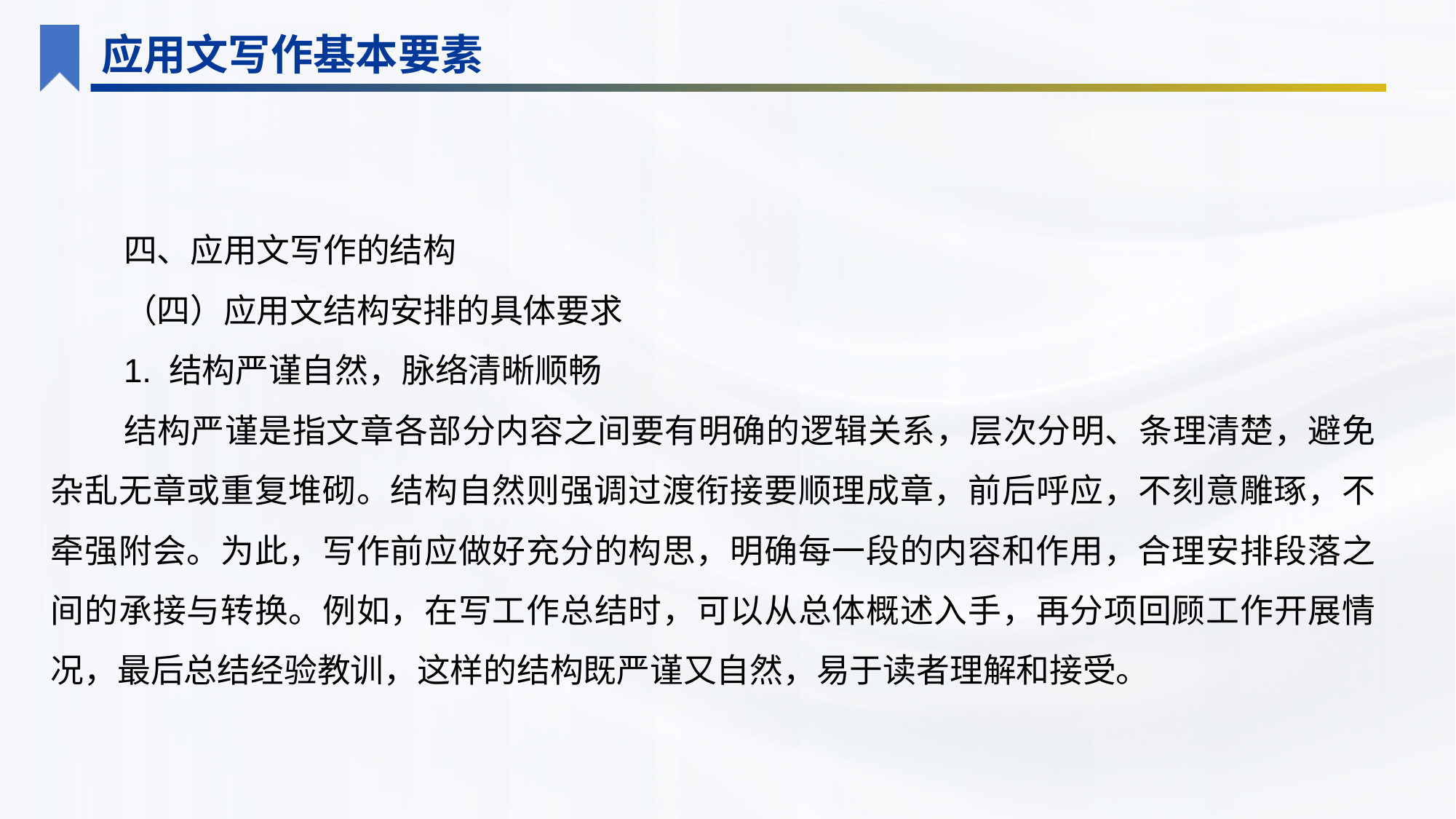

应用文写作基本要素
四、应用文写作的结构
（四）应用文结构安排的具体要求
1. 结构严谨自然，脉络清晰顺畅
结构严谨是指文章各部分内容之间要有明确的逻辑关系，层次分明、条理清楚，避免杂乱无章或重复堆砌。结构自然则强调过渡衔接要顺理成章，前后呼应，不刻意雕琢，不牵强附会。为此，写作前应做好充分的构思，明确每一段的内容和作用，合理安排段落之间的承接与转换。例如，在写工作总结时，可以从总体概述入手，再分项回顾工作开展情况，最后总结经验教训，这样的结构既严谨又自然，易于读者理解和接受。